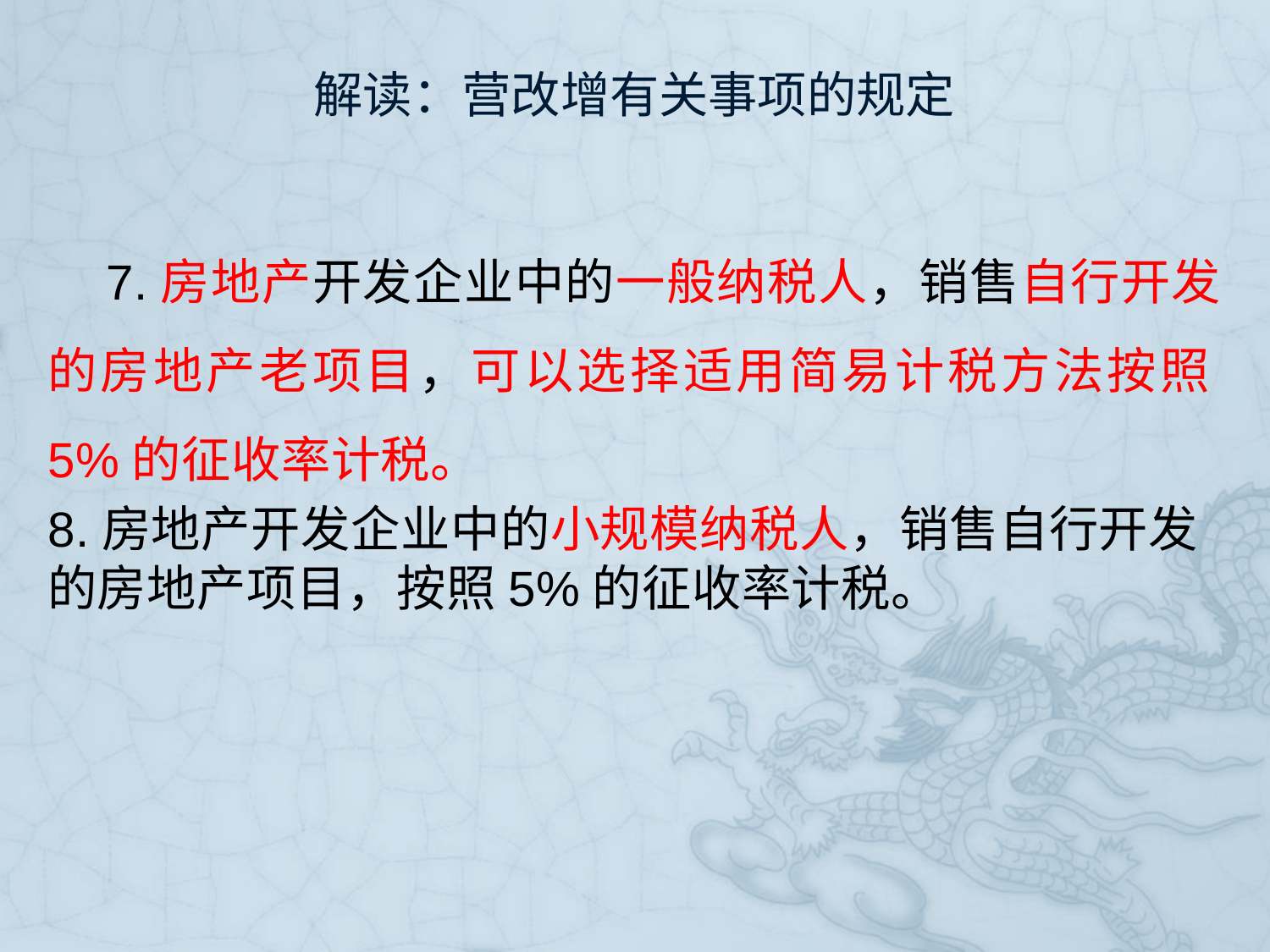

# 解读：营改增有关事项的规定

7.房地产开发企业中的一般纳税人，销售自行开发的房地产老项目，可以选择适用简易计税方法按照5%的征收率计税。
8.房地产开发企业中的小规模纳税人，销售自行开发的房地产项目，按照5%的征收率计税。